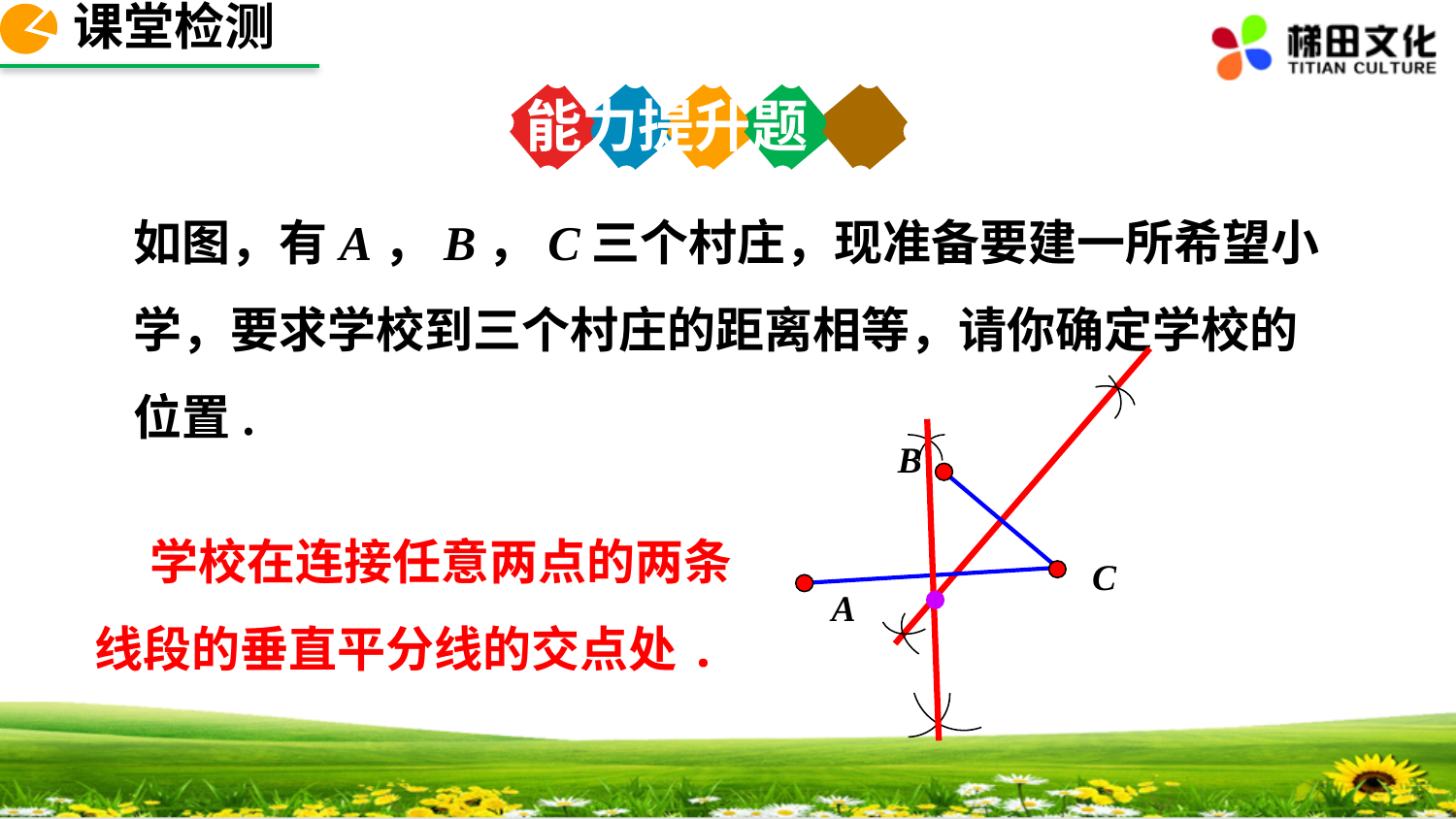

课堂检测

能力提升题

如图，有A，B，C三个村庄，现准备要建一所希望小学，要求学校到三个村庄的距离相等，请你确定学校的位置.

B

    学校在连接任意两点的两条线段的垂直平分线的交点处.
C

A